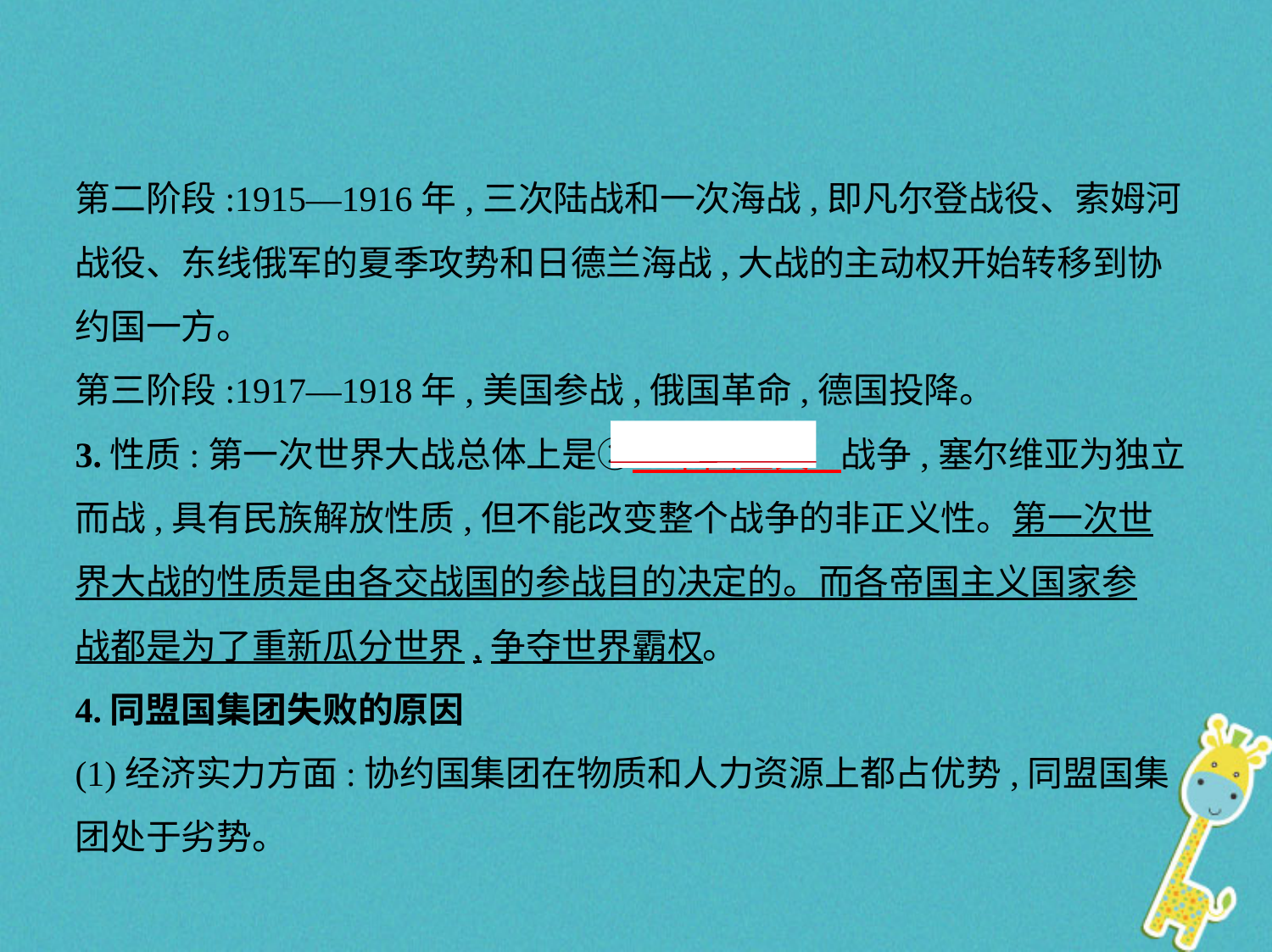

第二阶段:1915—1916年,三次陆战和一次海战,即凡尔登战役、索姆河
战役、东线俄军的夏季攻势和日德兰海战,大战的主动权开始转移到协
约国一方。
第三阶段:1917—1918年,美国参战,俄国革命,德国投降。
3.性质:第一次世界大战总体上是②　帝国主义    战争,塞尔维亚为独立
而战,具有民族解放性质,但不能改变整个战争的非正义性。第一次世
界大战的性质是由各交战国的参战目的决定的。而各帝国主义国家参
战都是为了重新瓜分世界,争夺世界霸权。
4.同盟国集团失败的原因
(1)经济实力方面:协约国集团在物质和人力资源上都占优势,同盟国集
团处于劣势。